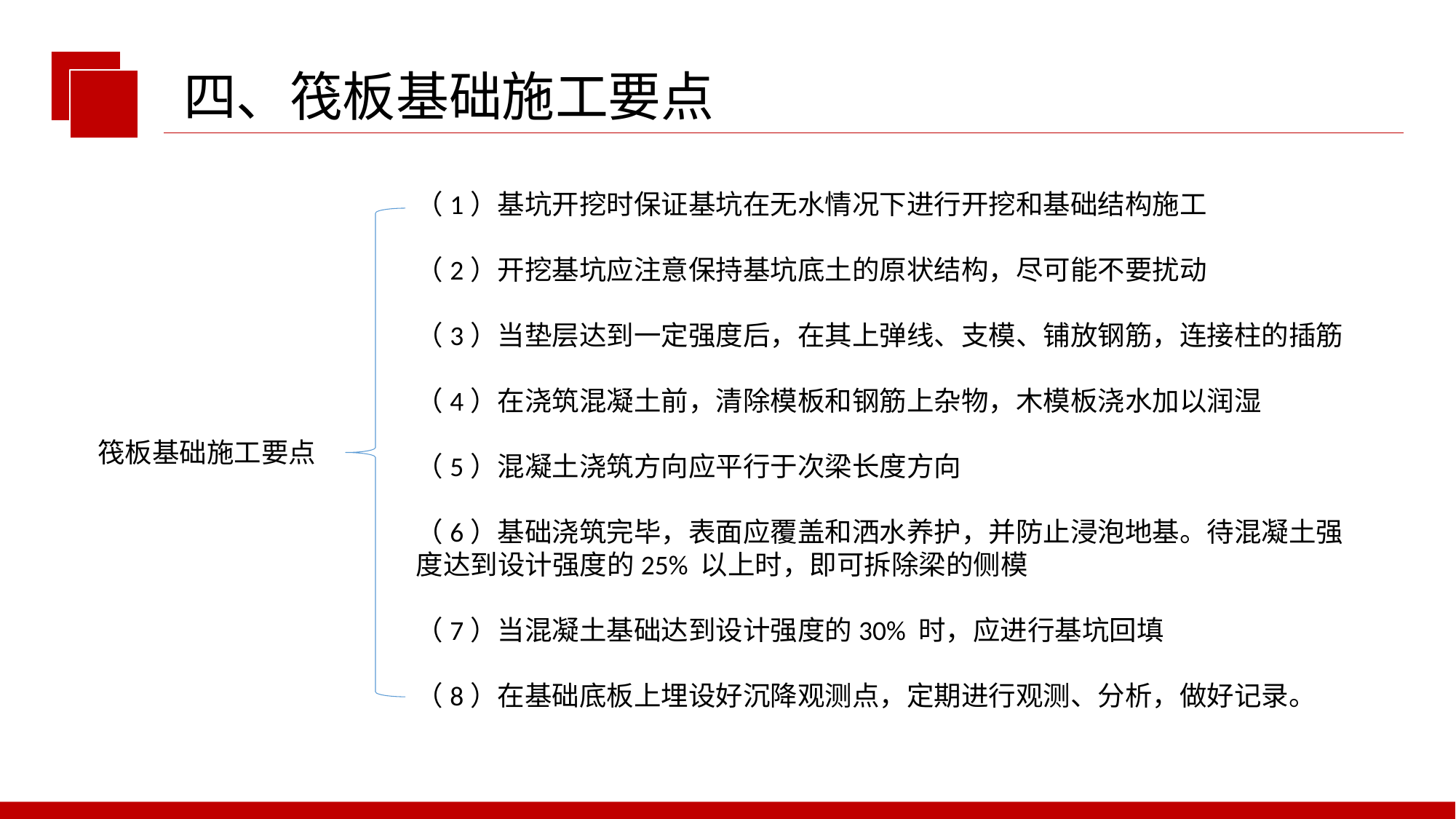

四、筏板基础施工要点
（1）基坑开挖时保证基坑在无水情况下进行开挖和基础结构施工

（2）开挖基坑应注意保持基坑底土的原状结构，尽可能不要扰动

（3）当垫层达到一定强度后，在其上弹线、支模、铺放钢筋，连接柱的插筋

（4）在浇筑混凝土前，清除模板和钢筋上杂物，木模板浇水加以润湿

（5）混凝土浇筑方向应平行于次梁长度方向

（6）基础浇筑完毕，表面应覆盖和洒水养护，并防止浸泡地基。待混凝土强度达到设计强度的25% 以上时，即可拆除梁的侧模

（7）当混凝土基础达到设计强度的30% 时，应进行基坑回填

（8）在基础底板上埋设好沉降观测点，定期进行观测、分析，做好记录。

筏板基础施工要点